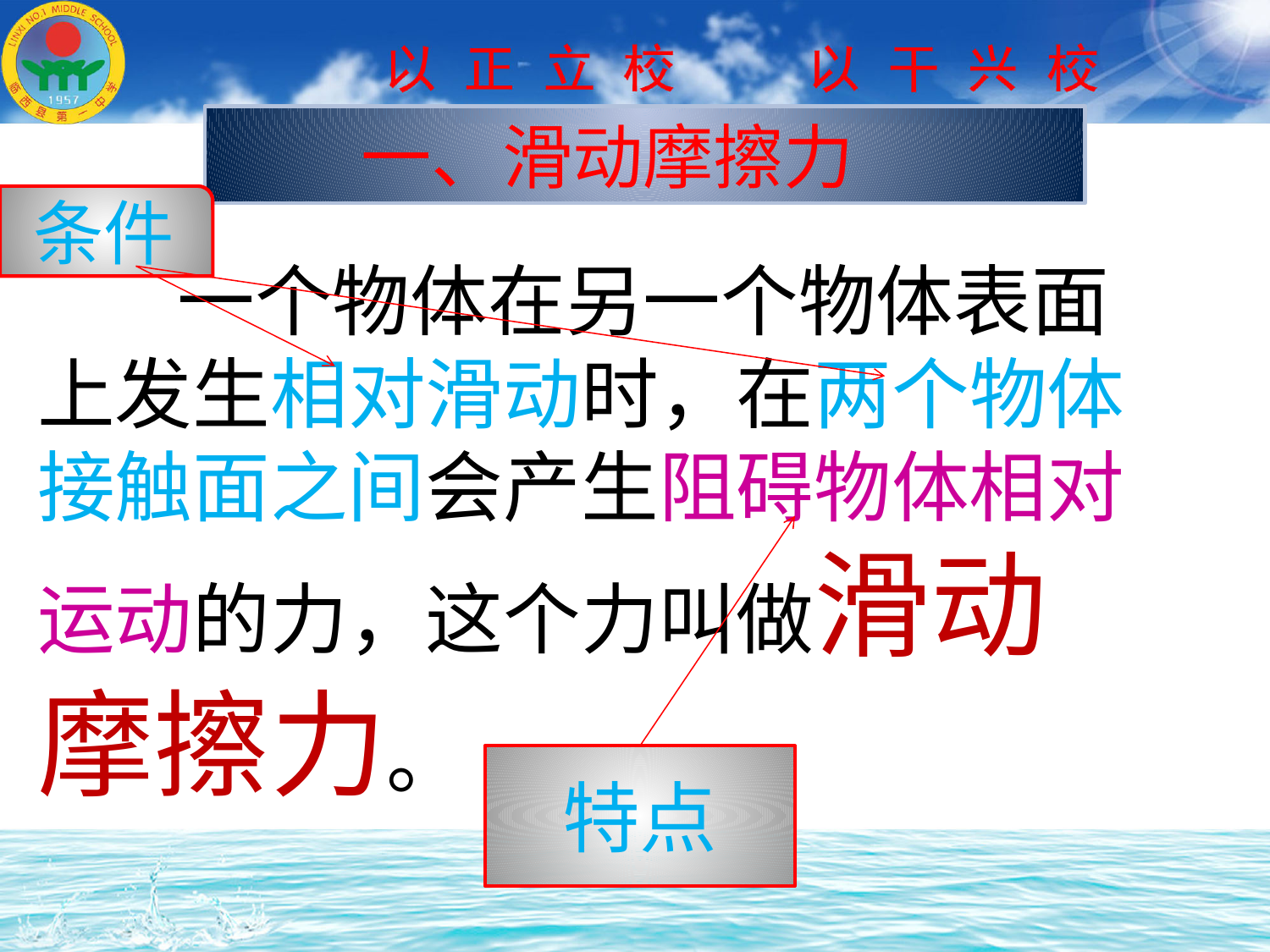

一、滑动摩擦力
条件
       一个物体在另一个物体表面上发生相对滑动时，在两个物体接触面之间会产生阻碍物体相对运动的力，这个力叫做滑动摩擦力。
特点